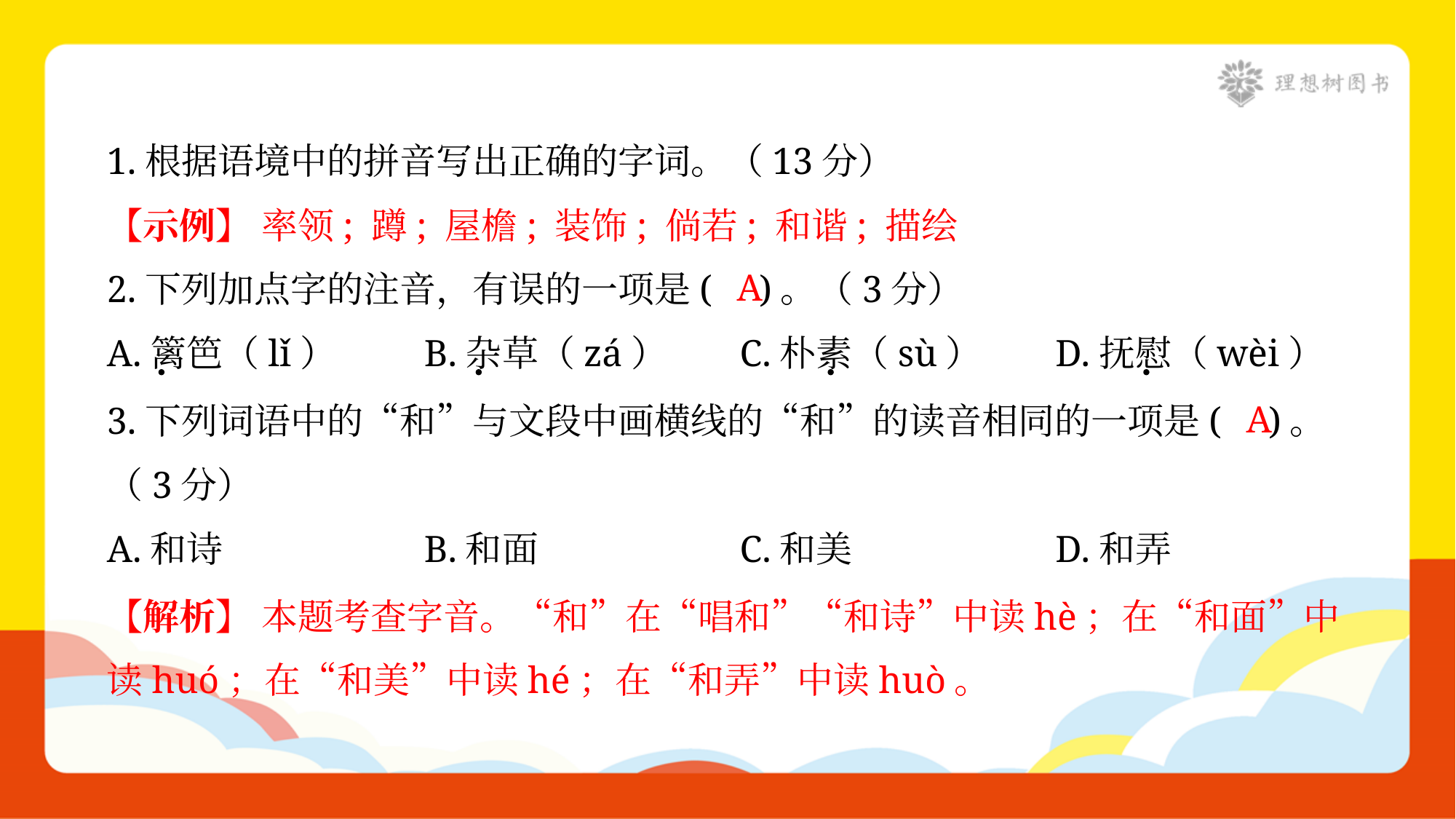

1.根据语境中的拼音写出正确的字词。（13分）
【示例】 率领; 蹲; 屋檐; 装饰; 倘若; 和谐; 描绘
A
2.下列加点字的注音，有误的一项是(     )。（3分）
A.篱笆（lǐ）	B.杂草（zá）	C.朴素（sù）	D.抚慰（wèi）

3.下列词语中的“和”与文段中画横线的“和”的读音相同的一项是(     )。
（3分）
A
A.和诗	B.和面	C.和美	D.和弄
【解析】 本题考查字音。“和”在“唱和”“和诗”中读hè；在“和面”中
读huó；在“和美”中读hé；在“和弄”中读huò。